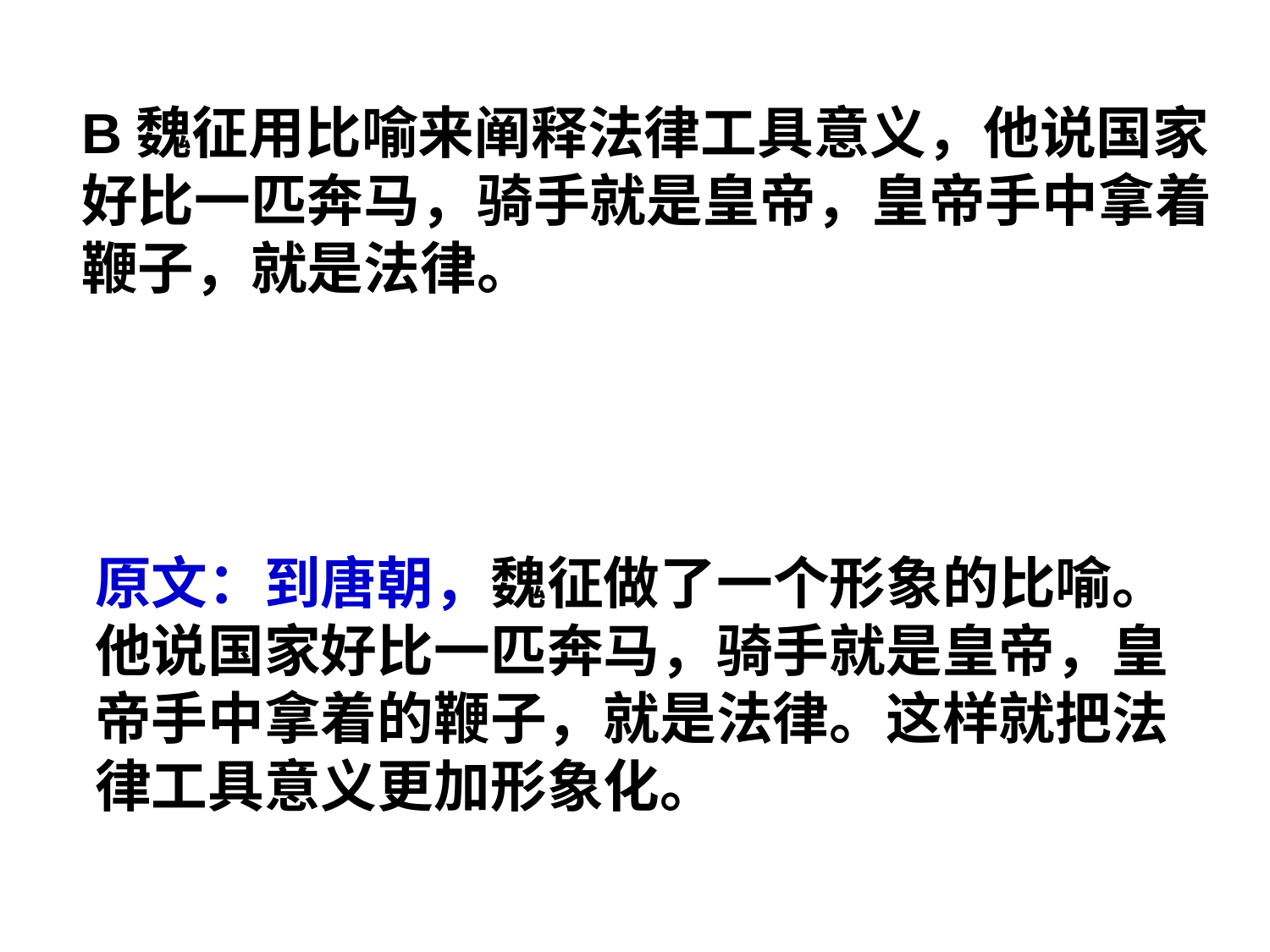

B魏征用比喻来阐释法律工具意义，他说国家好比一匹奔马，骑手就是皇帝，皇帝手中拿着鞭子，就是法律。
原文：到唐朝，魏征做了一个形象的比喻。他说国家好比一匹奔马，骑手就是皇帝，皇帝手中拿着的鞭子，就是法律。这样就把法律工具意义更加形象化。